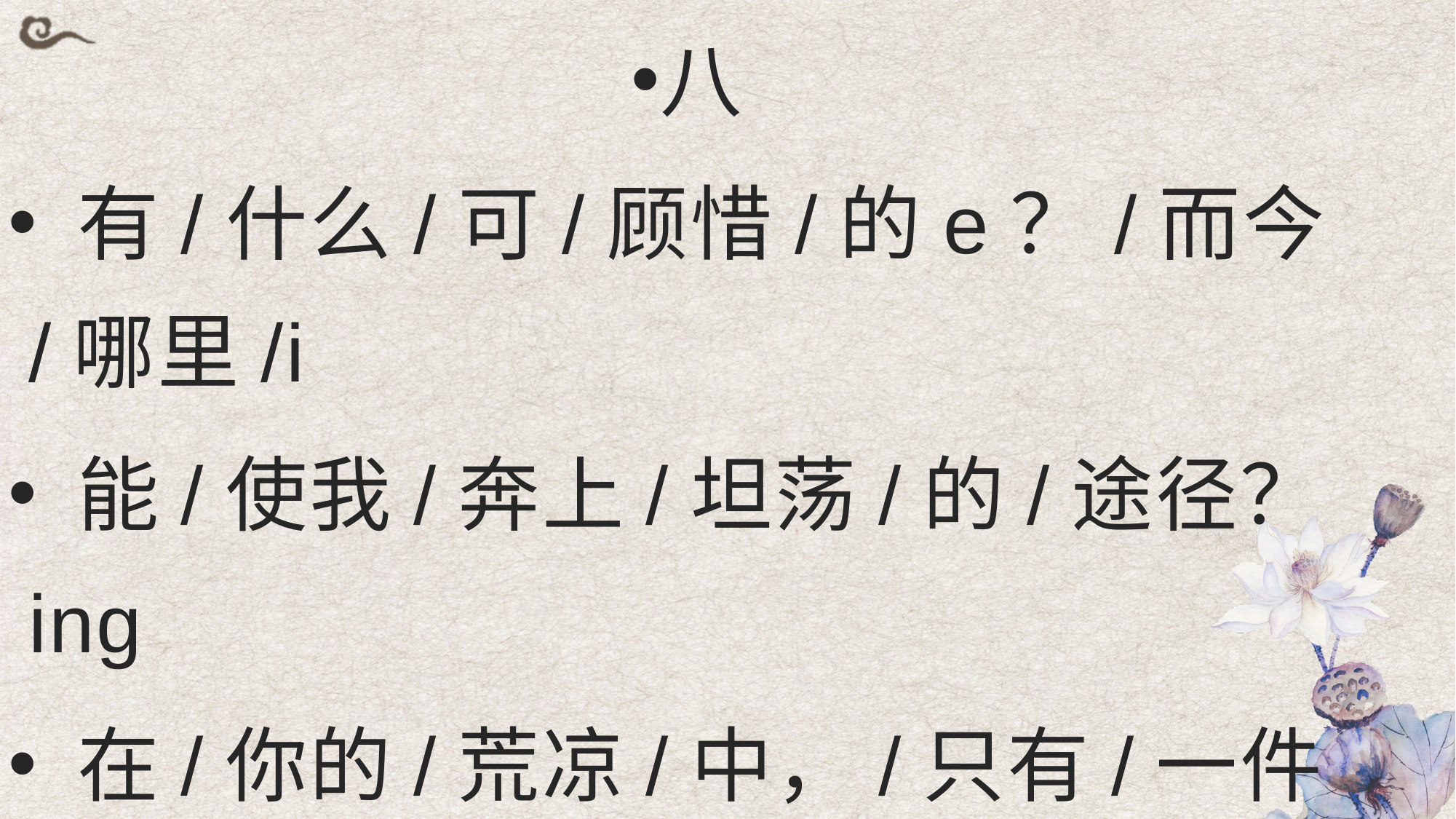

八
 有/什么/可/顾惜/的e？/而今/哪里/i
 能/使我/奔上/坦荡/的/途径？ing
 在/你的/荒凉/中，/只有/一件/东西i
 也许/还/激动/我的/心灵。ing
#